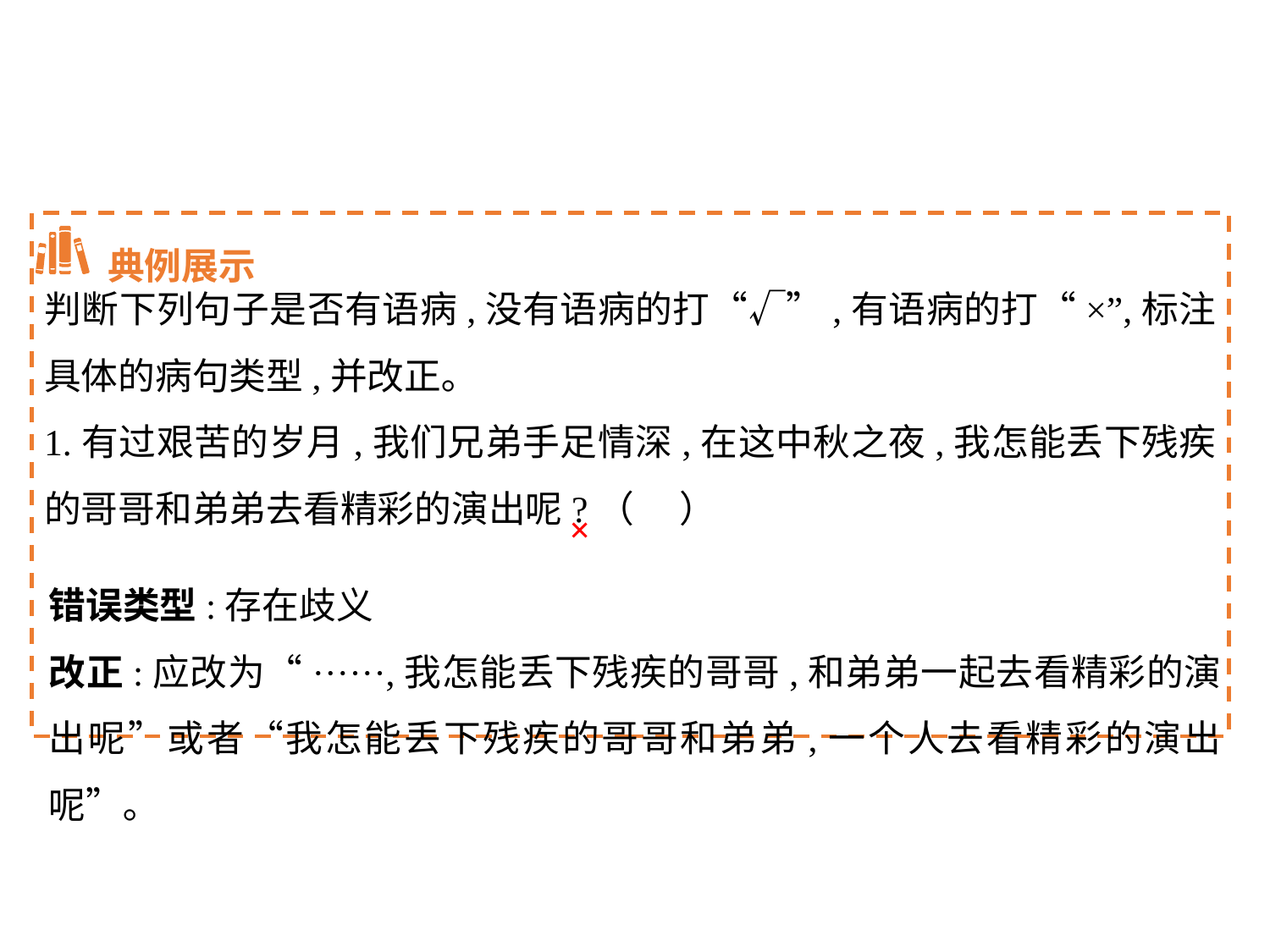

判断下列句子是否有语病,没有语病的打“√”,有语病的打“×”,标注具体的病句类型,并改正｡
1.有过艰苦的岁月,我们兄弟手足情深,在这中秋之夜,我怎能丢下残疾的哥哥和弟弟去看精彩的演出呢?（	）

      典例展示

×
错误类型:存在歧义
改正:应改为“······,我怎能丢下残疾的哥哥,和弟弟一起去看精彩的演出呢”或者“我怎能丢下残疾的哥哥和弟弟,一个人去看精彩的演出呢”｡